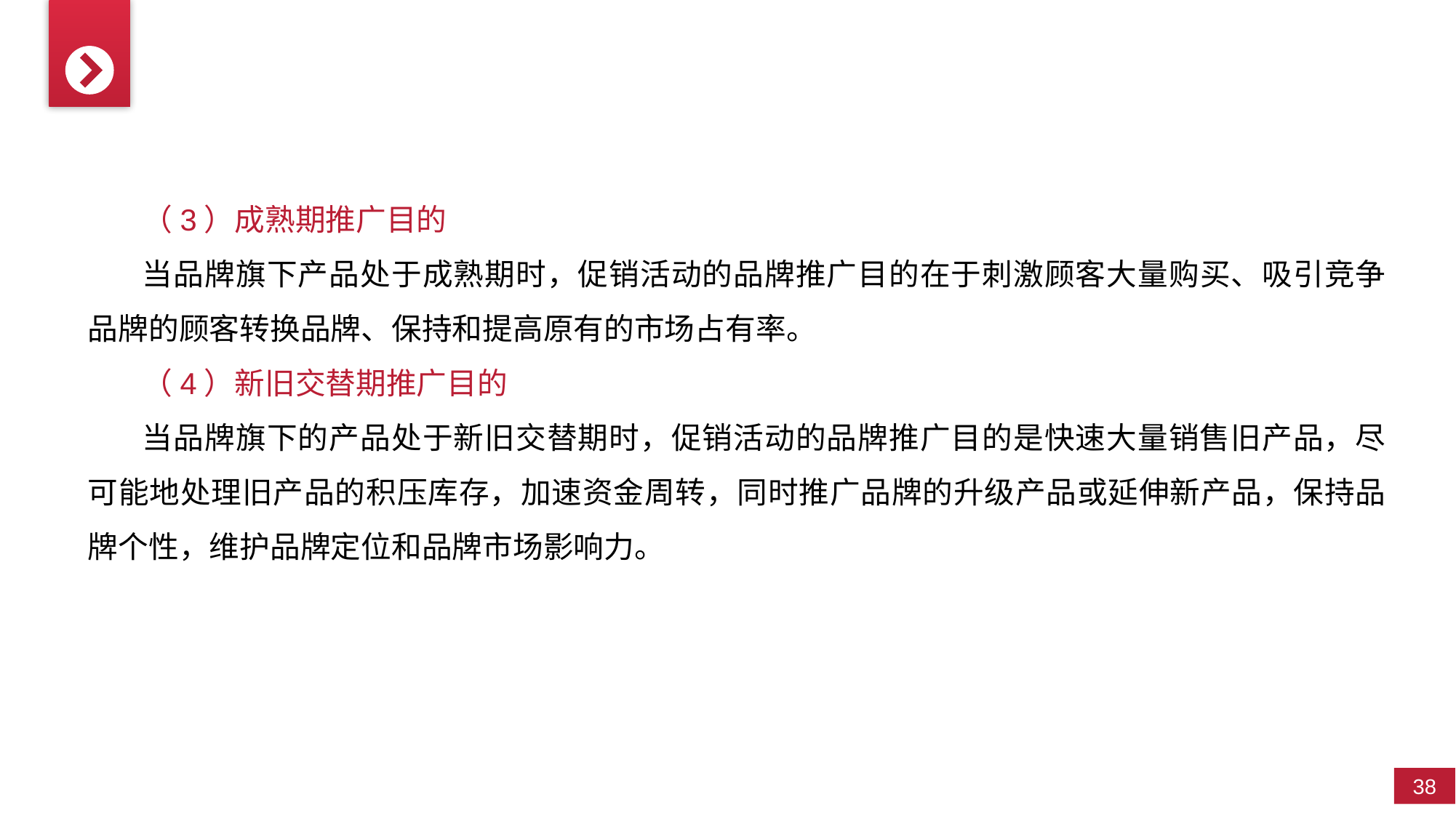

（3）成熟期推广目的
当品牌旗下产品处于成熟期时，促销活动的品牌推广目的在于刺激顾客大量购买、吸引竞争品牌的顾客转换品牌、保持和提高原有的市场占有率。
（4）新旧交替期推广目的
当品牌旗下的产品处于新旧交替期时，促销活动的品牌推广目的是快速大量销售旧产品，尽可能地处理旧产品的积压库存，加速资金周转，同时推广品牌的升级产品或延伸新产品，保持品牌个性，维护品牌定位和品牌市场影响力。